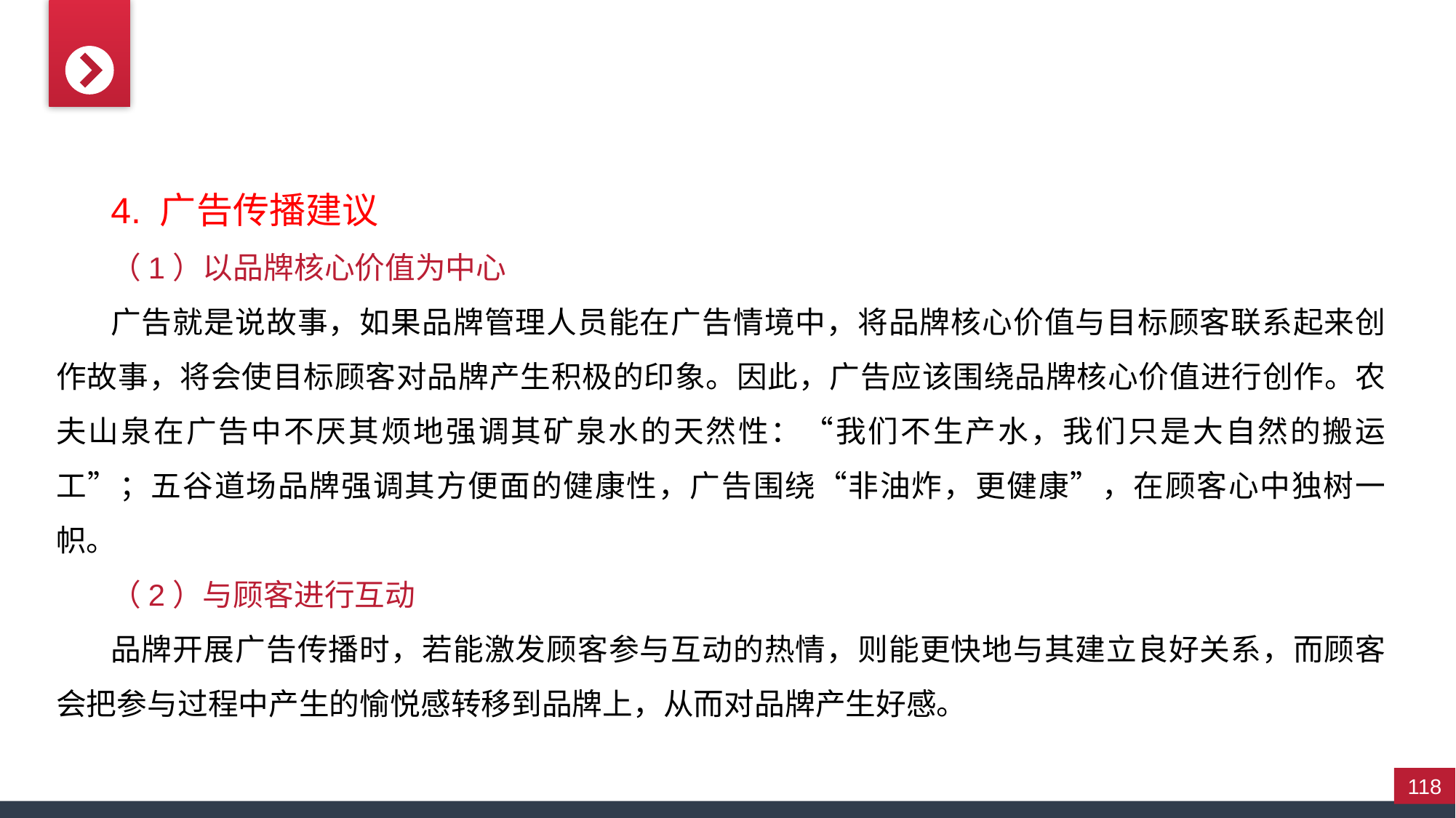

4. 广告传播建议
（1）以品牌核心价值为中心
广告就是说故事，如果品牌管理人员能在广告情境中，将品牌核心价值与目标顾客联系起来创作故事，将会使目标顾客对品牌产生积极的印象。因此，广告应该围绕品牌核心价值进行创作。农夫山泉在广告中不厌其烦地强调其矿泉水的天然性：“我们不生产水，我们只是大自然的搬运工”；五谷道场品牌强调其方便面的健康性，广告围绕“非油炸，更健康”，在顾客心中独树一帜。
（2）与顾客进行互动
品牌开展广告传播时，若能激发顾客参与互动的热情，则能更快地与其建立良好关系，而顾客会把参与过程中产生的愉悦感转移到品牌上，从而对品牌产生好感。